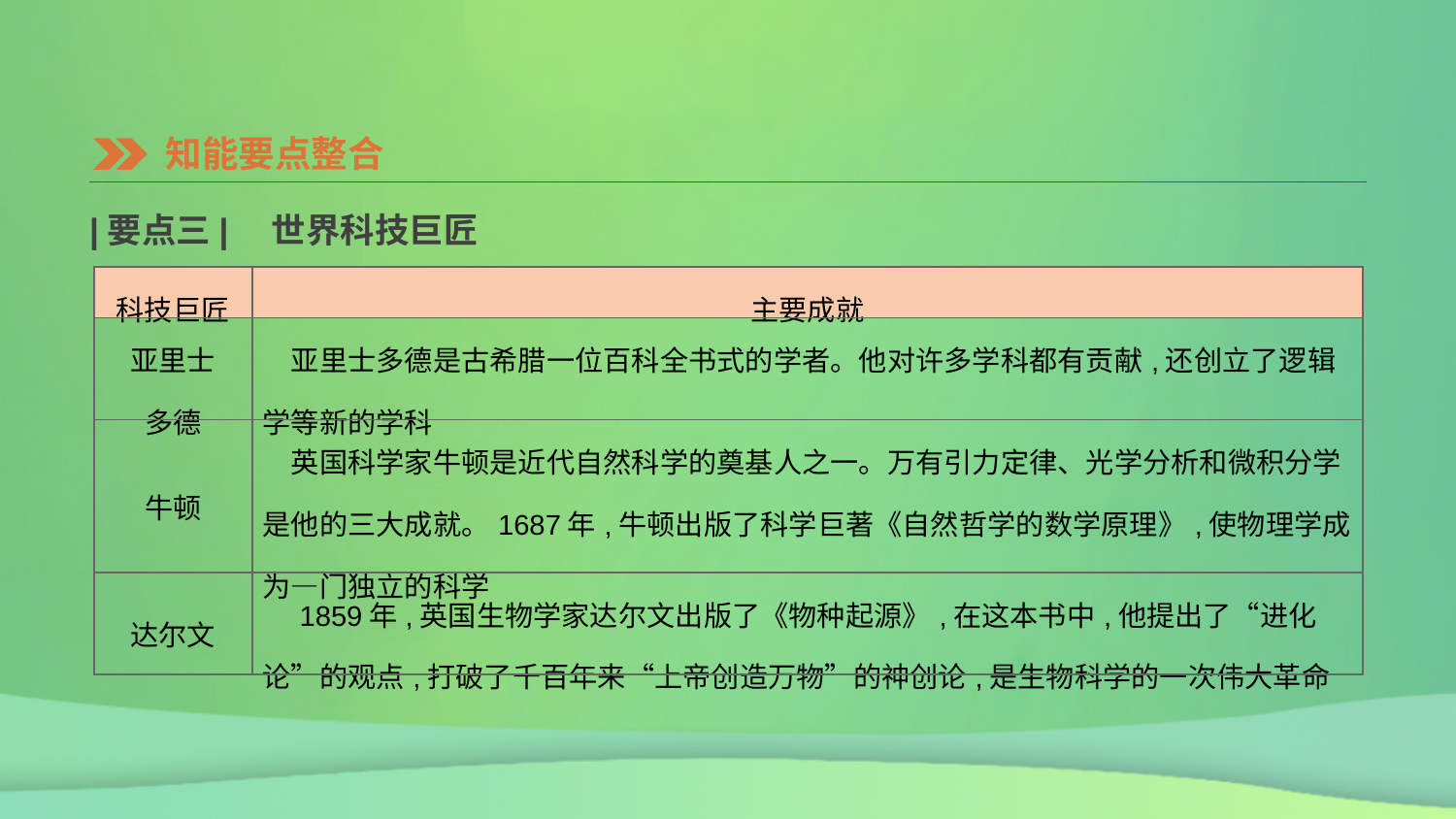

知能要点整合

|要点三|　世界科技巨匠
| 科技巨匠 | 主要成就 |
| --- | --- |
| 亚里士 多德 | 亚里士多德是古希腊一位百科全书式的学者。他对许多学科都有贡献,还创立了逻辑学等新的学科 |
| 牛顿 | 英国科学家牛顿是近代自然科学的奠基人之一。万有引力定律、光学分析和微积分学是他的三大成就。1687年,牛顿出版了科学巨著《自然哲学的数学原理》,使物理学成为—门独立的科学 |
| 达尔文 | 1859年,英国生物学家达尔文出版了《物种起源》,在这本书中,他提出了“进化论”的观点,打破了千百年来“上帝创造万物”的神创论,是生物科学的一次伟大革命 |